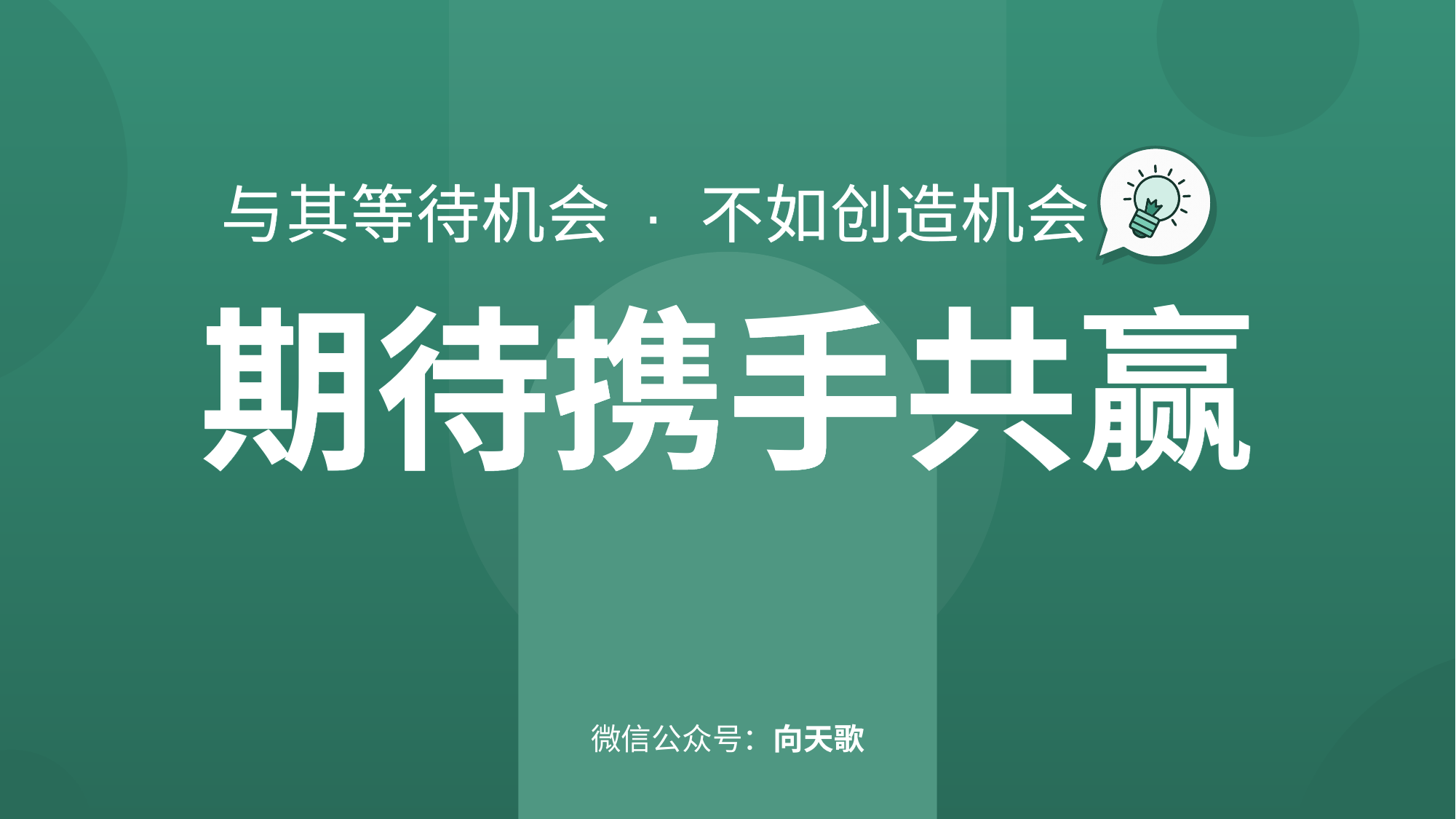

与其等待机会 · 不如创造机会
与其等待机会 · 不如创造机会

期待携手共赢
期待携手共赢

微信公众号：向天歌